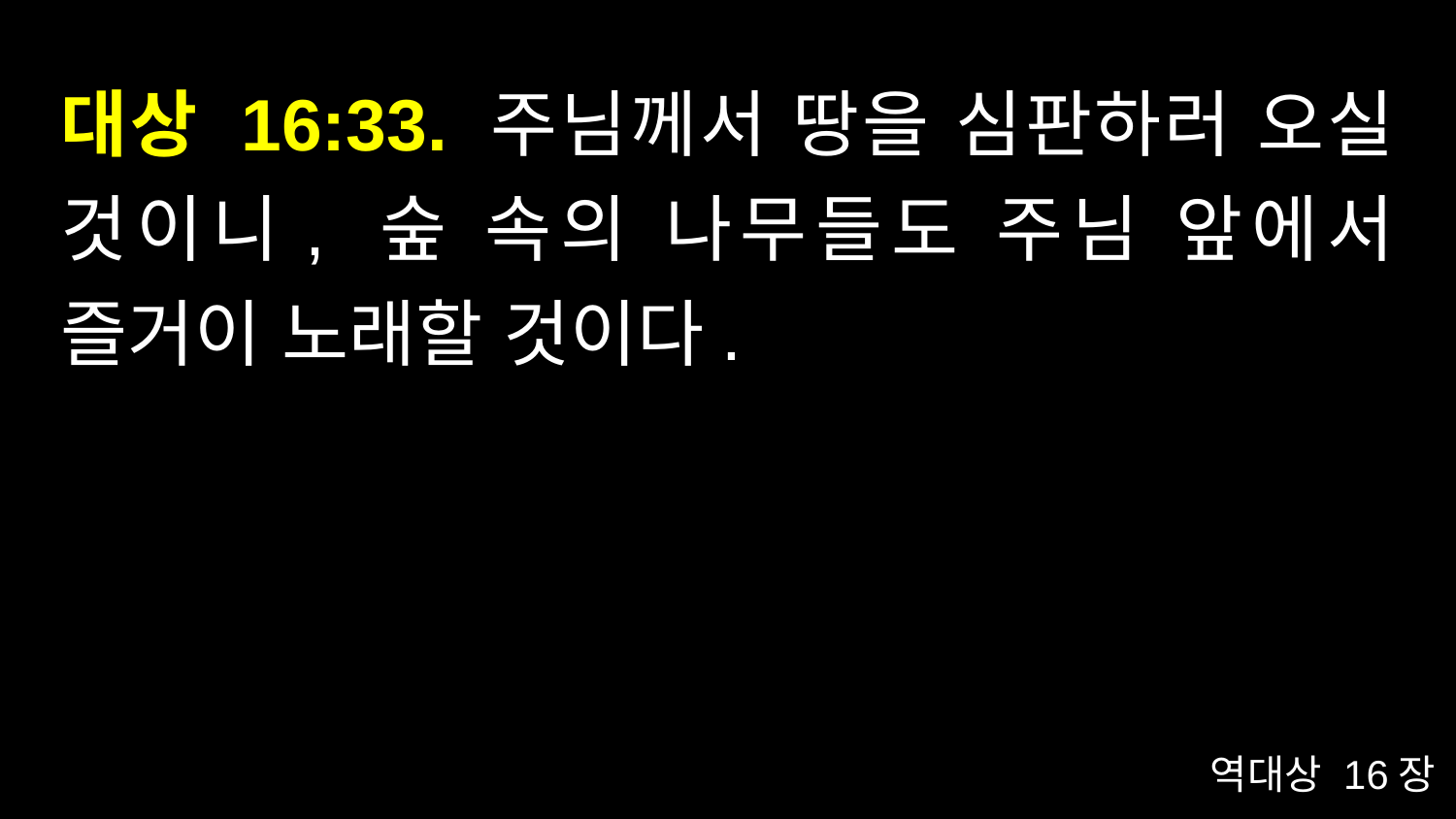

# 대상 16:33. 주님께서 땅을 심판하러 오실 것이니, 숲 속의 나무들도 주님 앞에서 즐거이 노래할 것이다.
역대상 16장